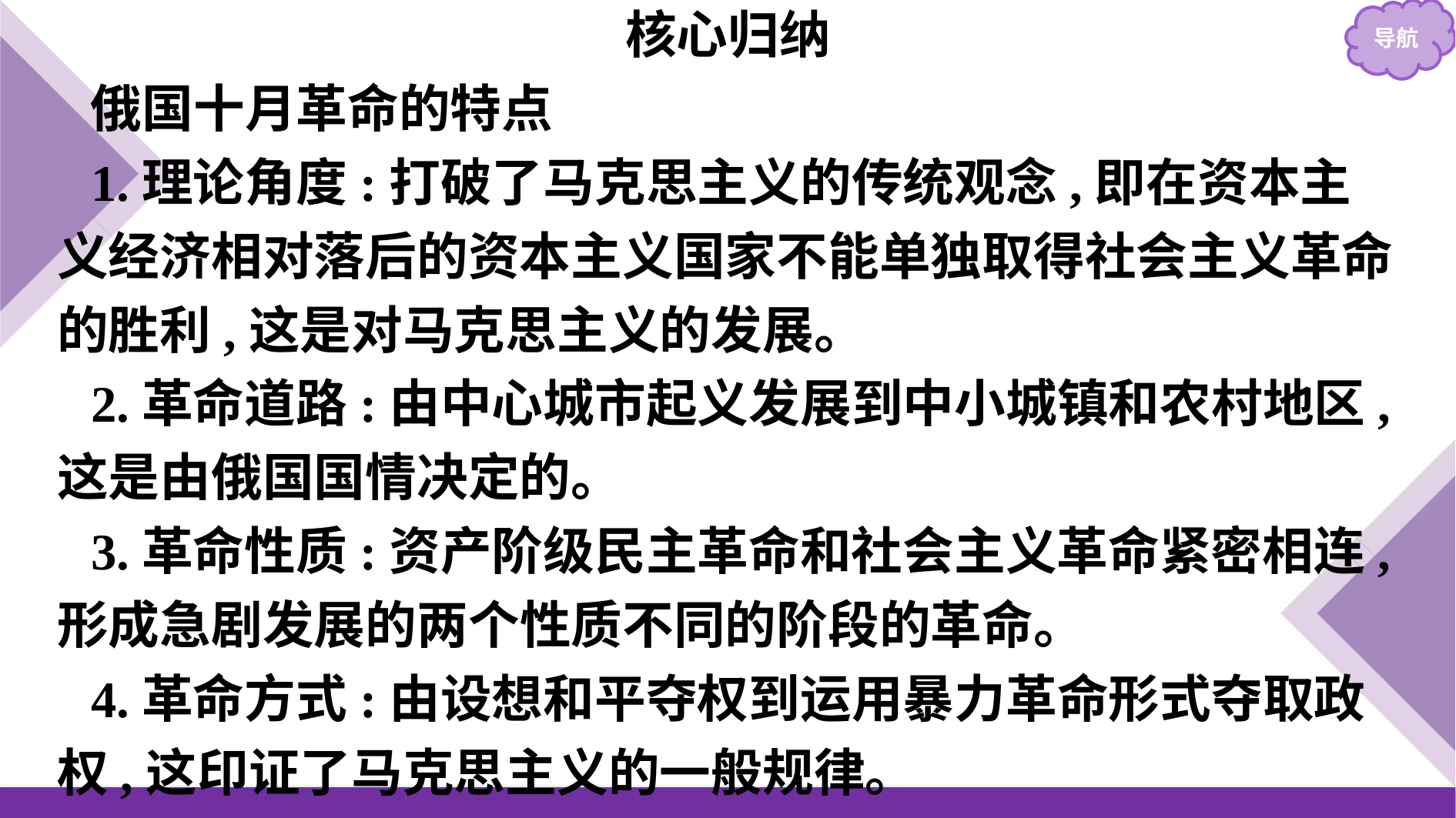

核心归纳
俄国十月革命的特点
1.理论角度:打破了马克思主义的传统观念,即在资本主义经济相对落后的资本主义国家不能单独取得社会主义革命的胜利,这是对马克思主义的发展。
2.革命道路:由中心城市起义发展到中小城镇和农村地区,这是由俄国国情决定的。
3.革命性质:资产阶级民主革命和社会主义革命紧密相连,形成急剧发展的两个性质不同的阶段的革命。
4.革命方式:由设想和平夺权到运用暴力革命形式夺取政权,这印证了马克思主义的一般规律。